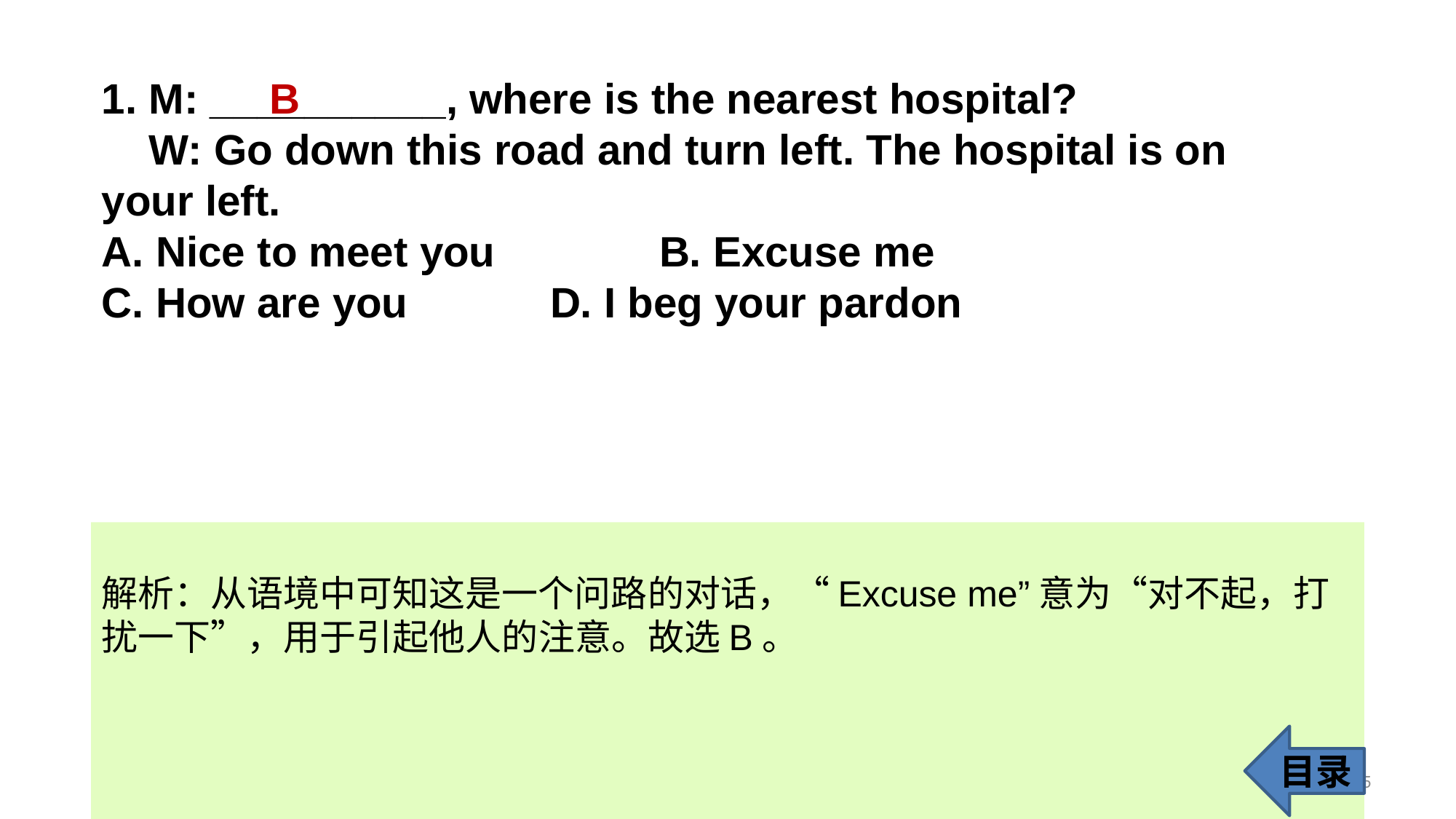

1. M: __________, where is the nearest hospital?
    W: Go down this road and turn left. The hospital is on 	 your left.
A. Nice to meet you		 B. Excuse me
C. How are you 		 D. I beg your pardon
B

解析：从语境中可知这是一个问路的对话，“Excuse me”意为“对不起，打扰一下”，用于引起他人的注意。故选B。
目录
5